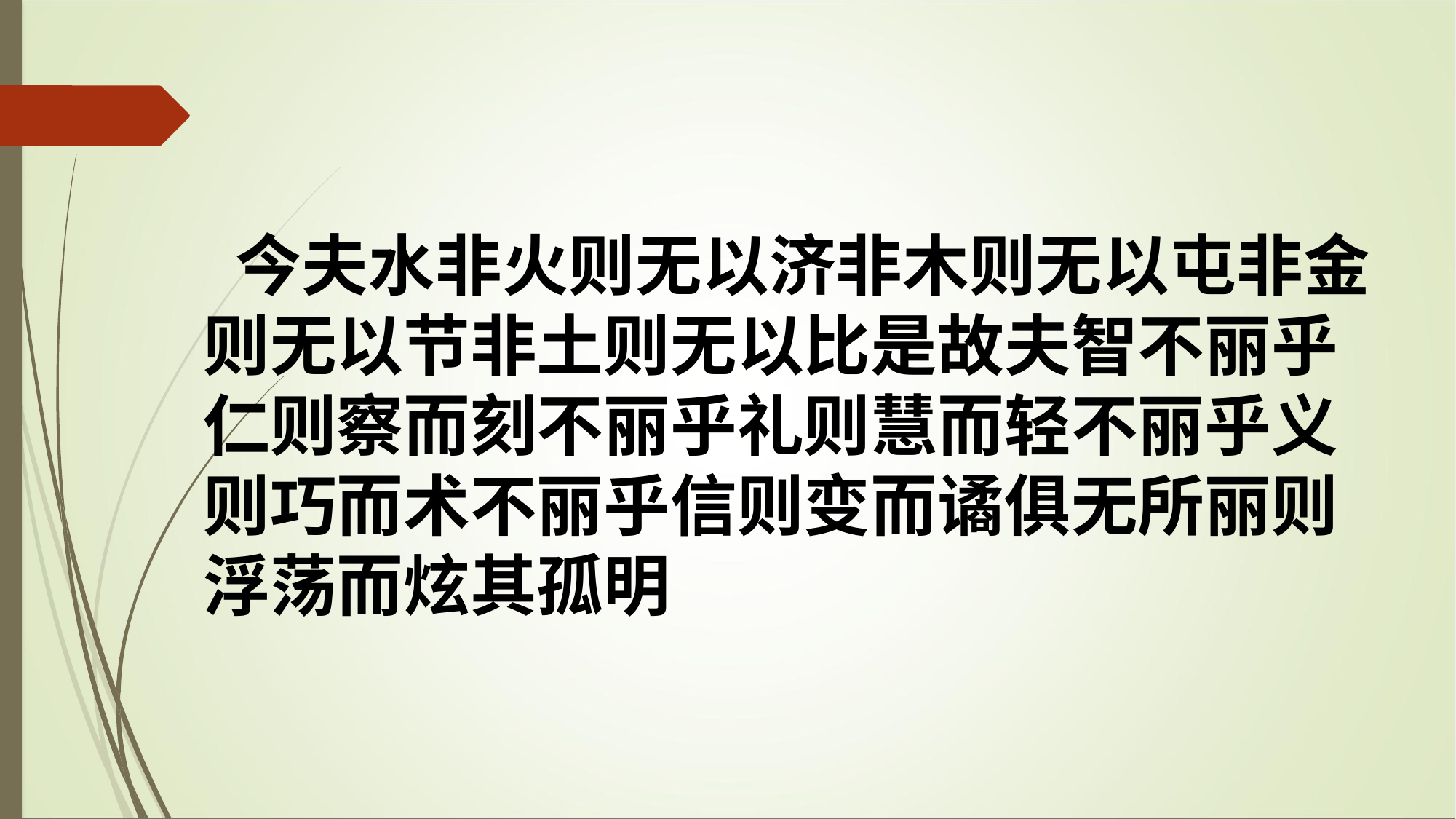

今夫水非火则无以济非木则无以屯非金则无以节非土则无以比是故夫智不丽乎仁则察而刻不丽乎礼则慧而轻不丽乎义则巧而术不丽乎信则变而谲俱无所丽则浮荡而炫其孤明